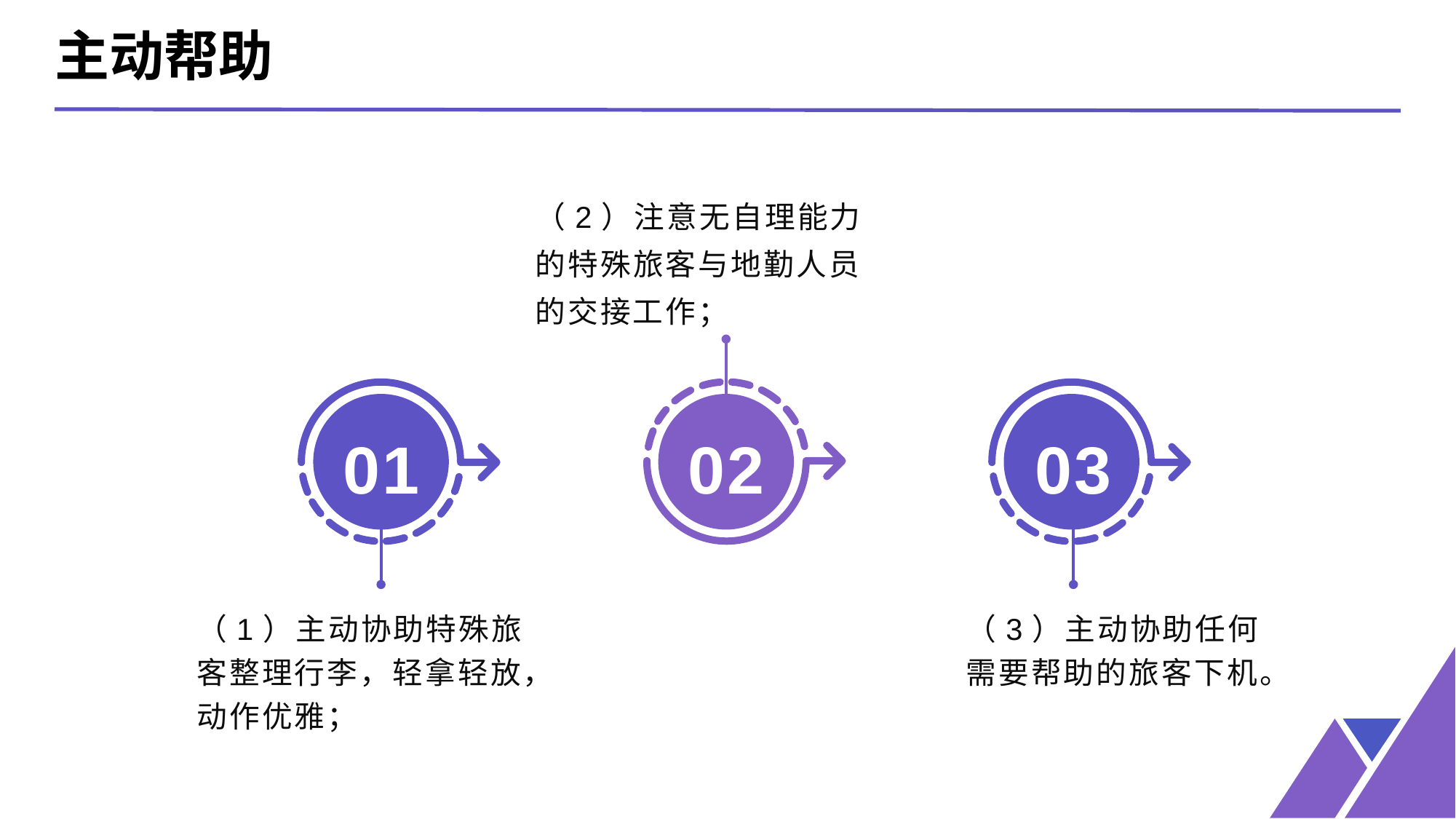

主动帮助
（2）注意无自理能力的特殊旅客与地勤人员的交接工作；

01
02
03

（1）主动协助特殊旅客整理行李，轻拿轻放，动作优雅；
（3）主动协助任何需要帮助的旅客下机。